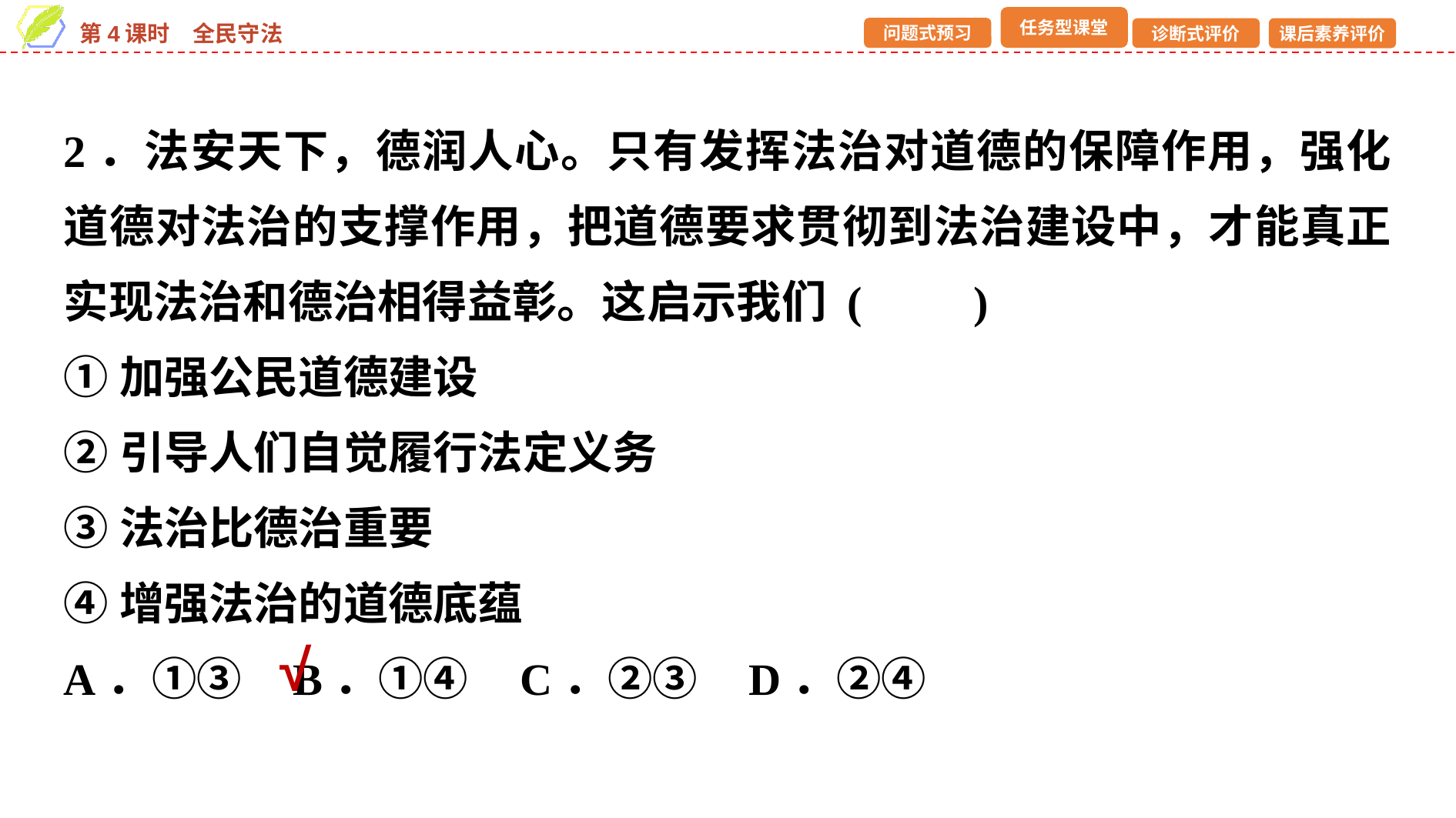

2．法安天下，德润人心。只有发挥法治对道德的保障作用，强化道德对法治的支撑作用，把道德要求贯彻到法治建设中，才能真正实现法治和德治相得益彰。这启示我们 (　　)
①加强公民道德建设
②引导人们自觉履行法定义务
③法治比德治重要
④增强法治的道德底蕴
A．①③    B．①④    C．②③    D．②④
√